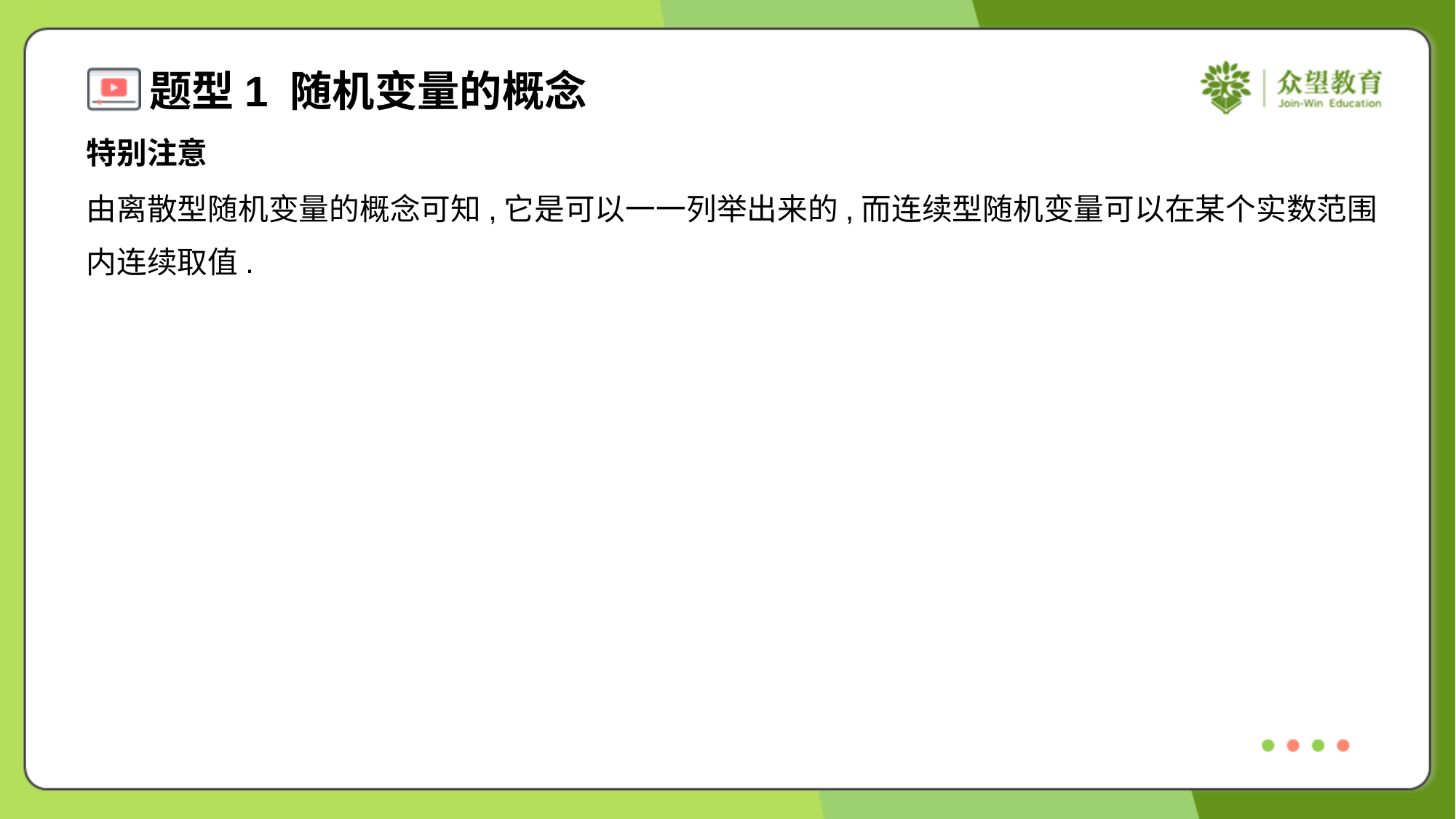

特别注意
由离散型随机变量的概念可知,它是可以一一列举出来的,而连续型随机变量可以在某个实数范围
内连续取值.